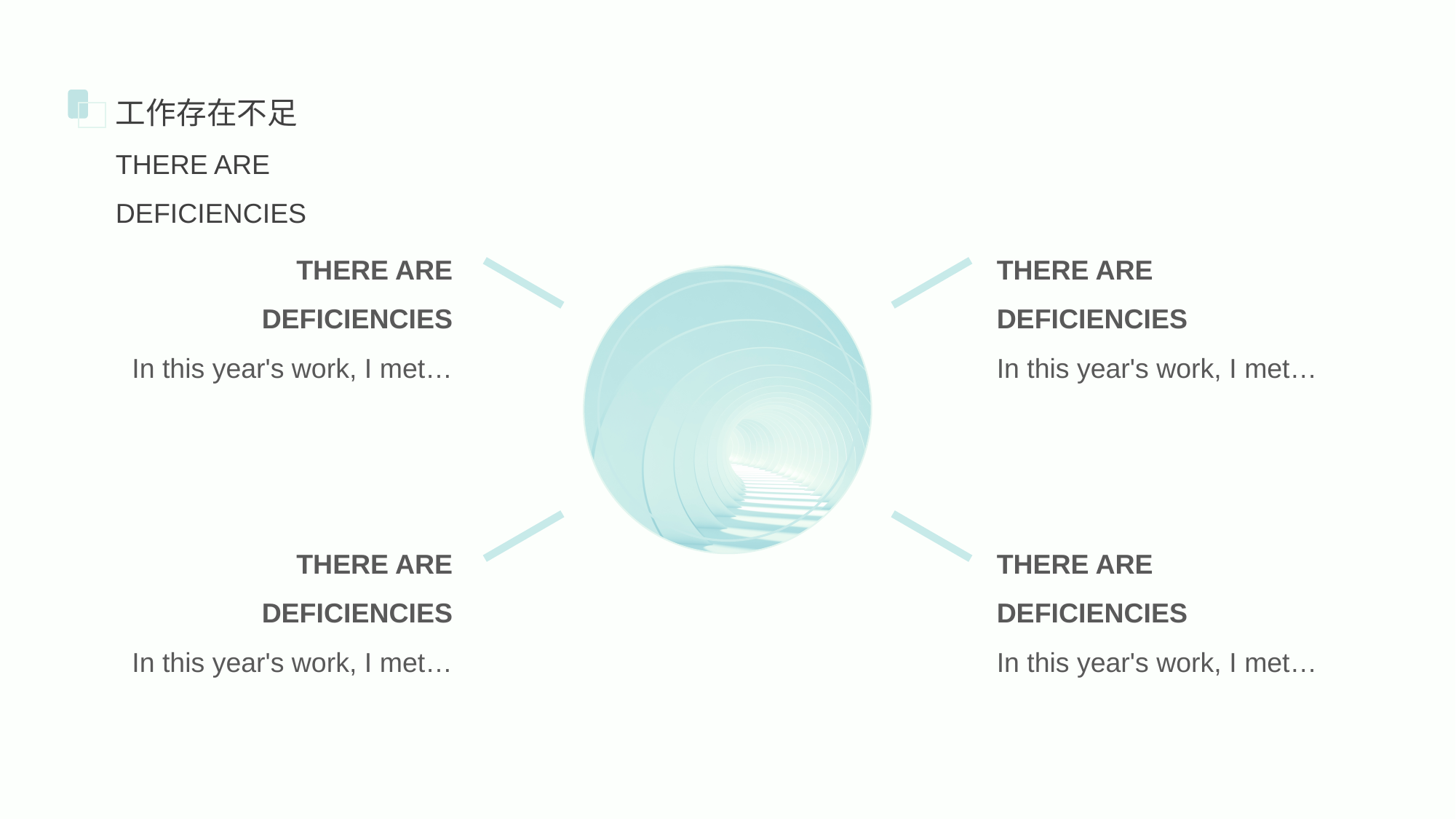

工作存在不足
THERE ARE DEFICIENCIES

THERE ARE DEFICIENCIES
In this year's work, I met…
THERE ARE DEFICIENCIES
In this year's work, I met…

THERE ARE DEFICIENCIES
In this year's work, I met…

THERE ARE DEFICIENCIES
In this year's work, I met…